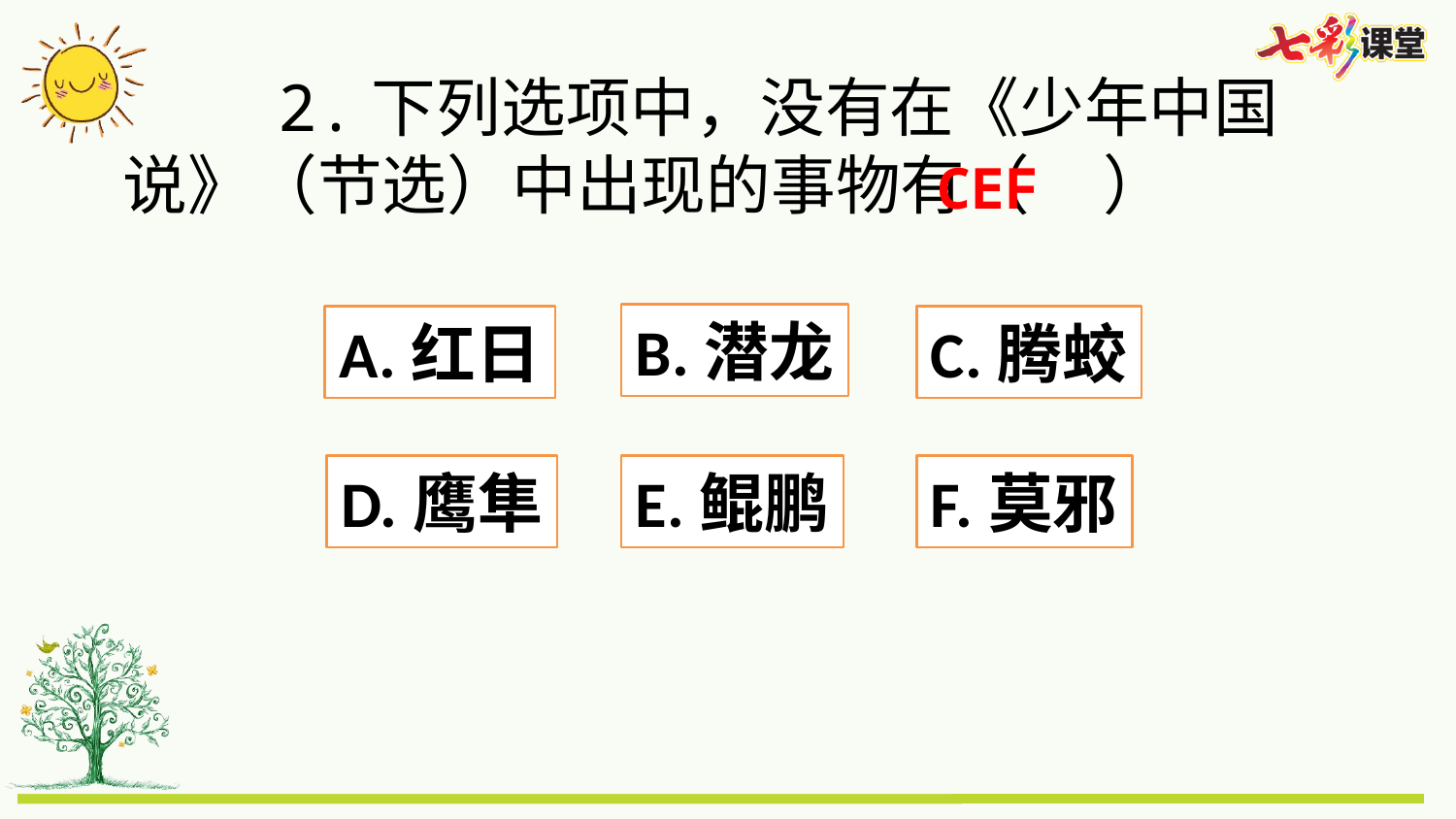

2.下列选项中，没有在《少年中国说》（节选）中出现的事物有（     ）
CEF
B.潜龙
C.腾蛟
A.红日
F.莫邪
E.鲲鹏
D.鹰隼